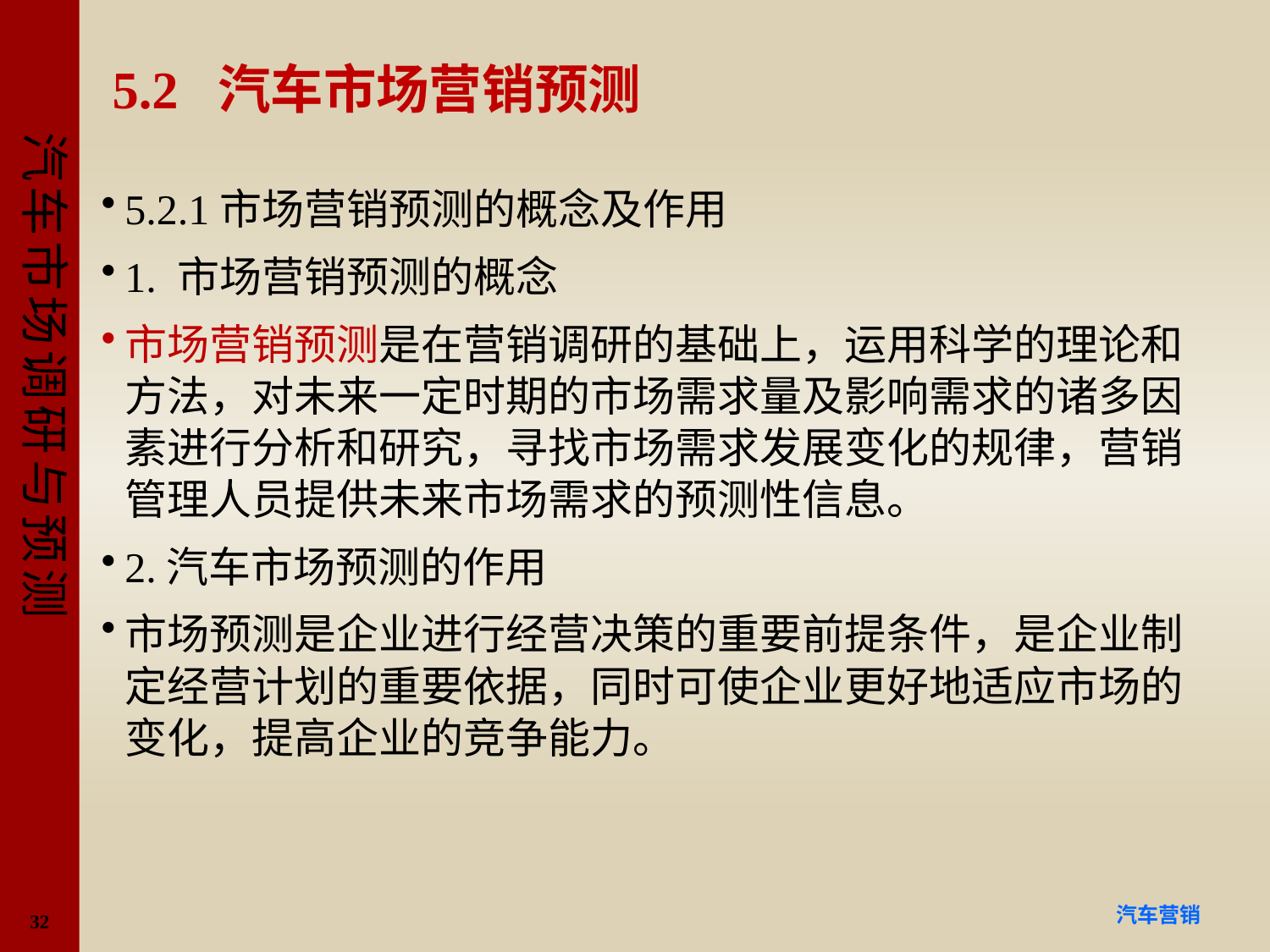

# 5.2  汽车市场营销预测
5.2.1市场营销预测的概念及作用
1. 市场营销预测的概念
市场营销预测是在营销调研的基础上，运用科学的理论和方法，对未来一定时期的市场需求量及影响需求的诸多因素进行分析和研究，寻找市场需求发展变化的规律，营销管理人员提供未来市场需求的预测性信息。
2.汽车市场预测的作用
市场预测是企业进行经营决策的重要前提条件，是企业制定经营计划的重要依据，同时可使企业更好地适应市场的变化，提高企业的竞争能力。

32